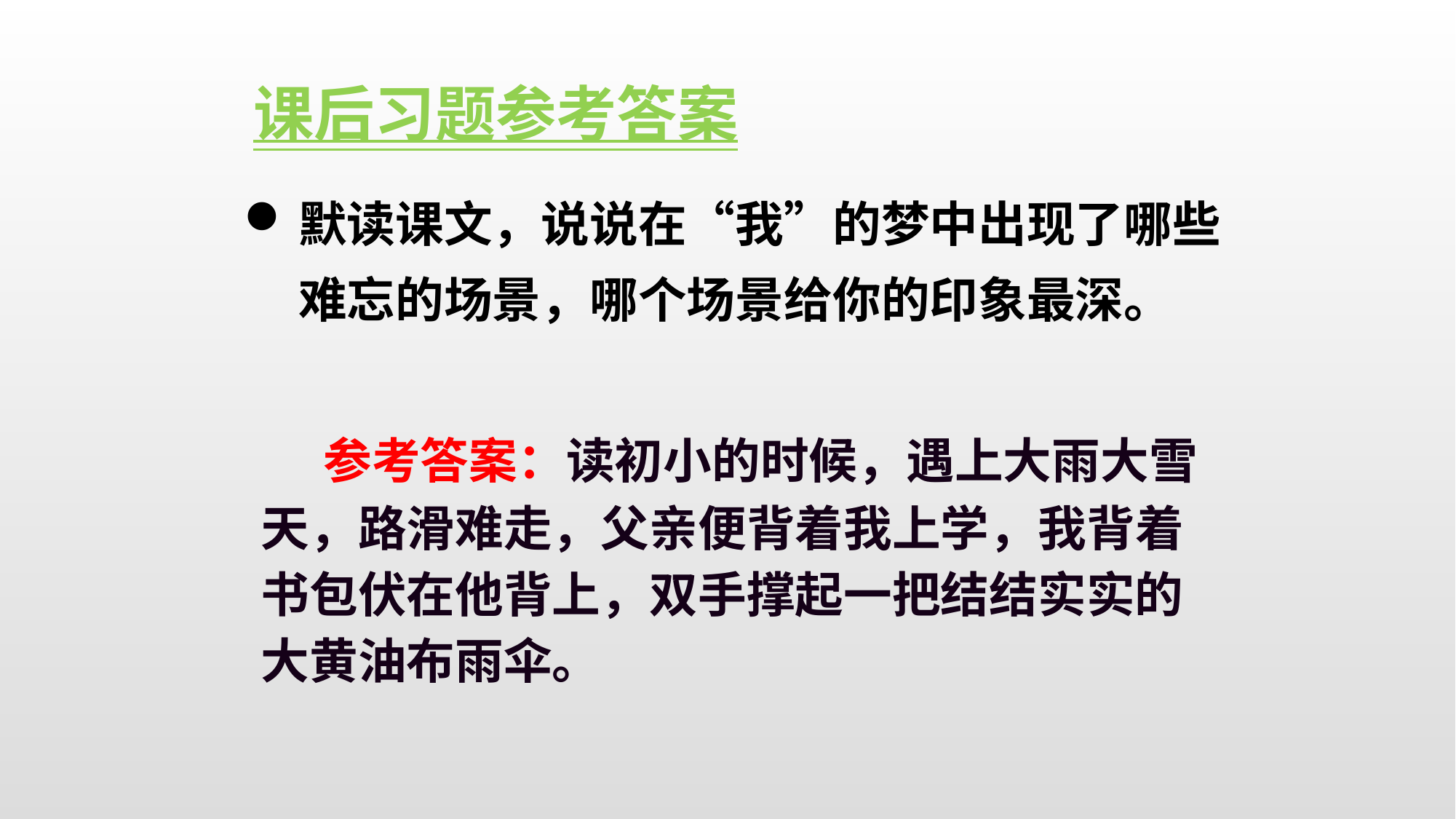

课后习题参考答案
默读课文，说说在“我”的梦中出现了哪些难忘的场景，哪个场景给你的印象最深。
    参考答案：读初小的时候，遇上大雨大雪天，路滑难走，父亲便背着我上学，我背着书包伏在他背上，双手撑起一把结结实实的大黄油布雨伞。